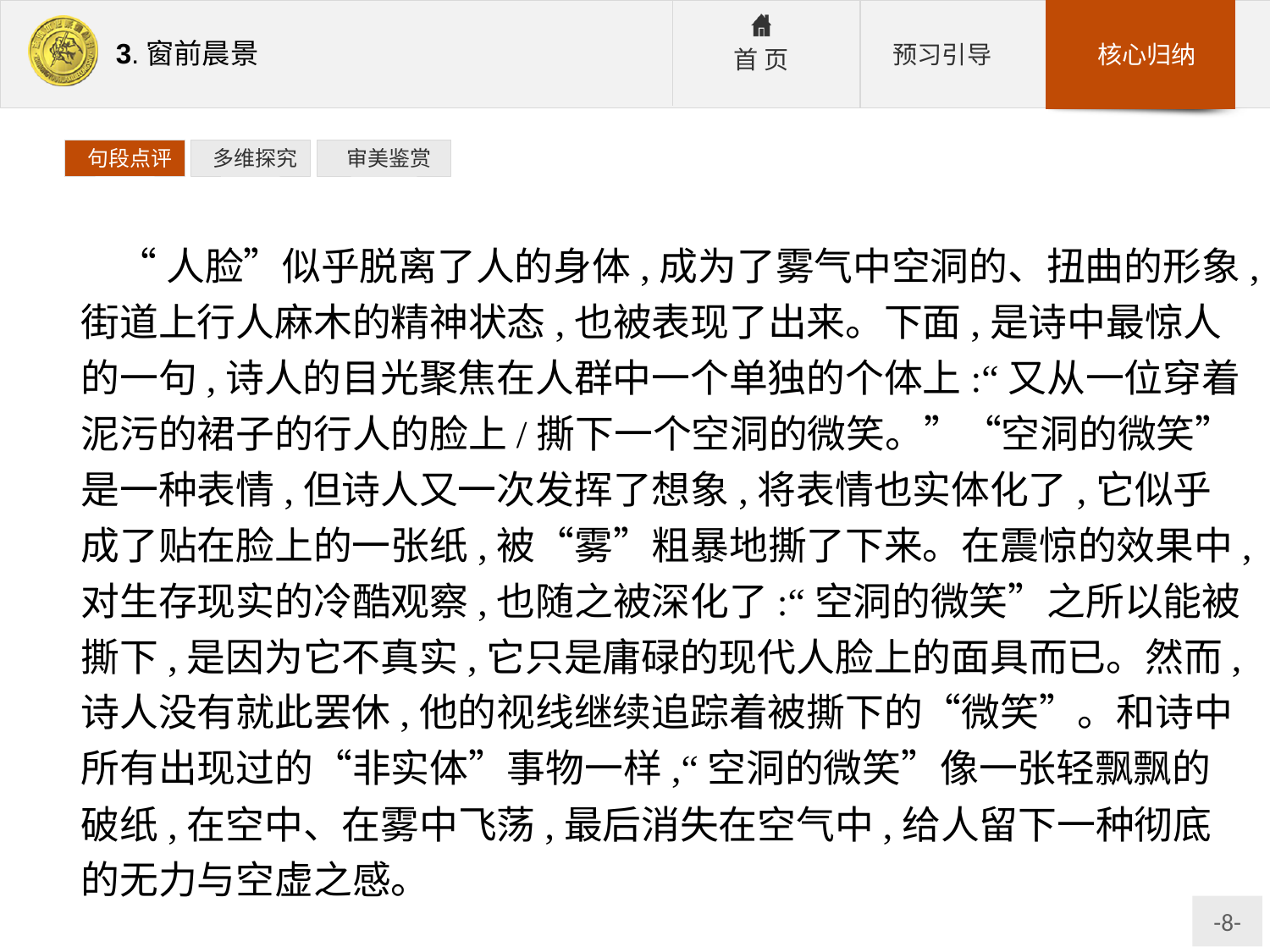

句段点评
 多维探究
 审美鉴赏
“人脸”似乎脱离了人的身体,成为了雾气中空洞的、扭曲的形象,街道上行人麻木的精神状态,也被表现了出来。下面,是诗中最惊人的一句,诗人的目光聚焦在人群中一个单独的个体上:“又从一位穿着泥污的裙子的行人的脸上/撕下一个空洞的微笑。”“空洞的微笑”是一种表情,但诗人又一次发挥了想象,将表情也实体化了,它似乎成了贴在脸上的一张纸,被“雾”粗暴地撕了下来。在震惊的效果中,对生存现实的冷酷观察,也随之被深化了:“空洞的微笑”之所以能被撕下,是因为它不真实,它只是庸碌的现代人脸上的面具而已。然而,诗人没有就此罢休,他的视线继续追踪着被撕下的“微笑”。和诗中所有出现过的“非实体”事物一样,“空洞的微笑”像一张轻飘飘的破纸,在空中、在雾中飞荡,最后消失在空气中,给人留下一种彻底的无力与空虚之感。